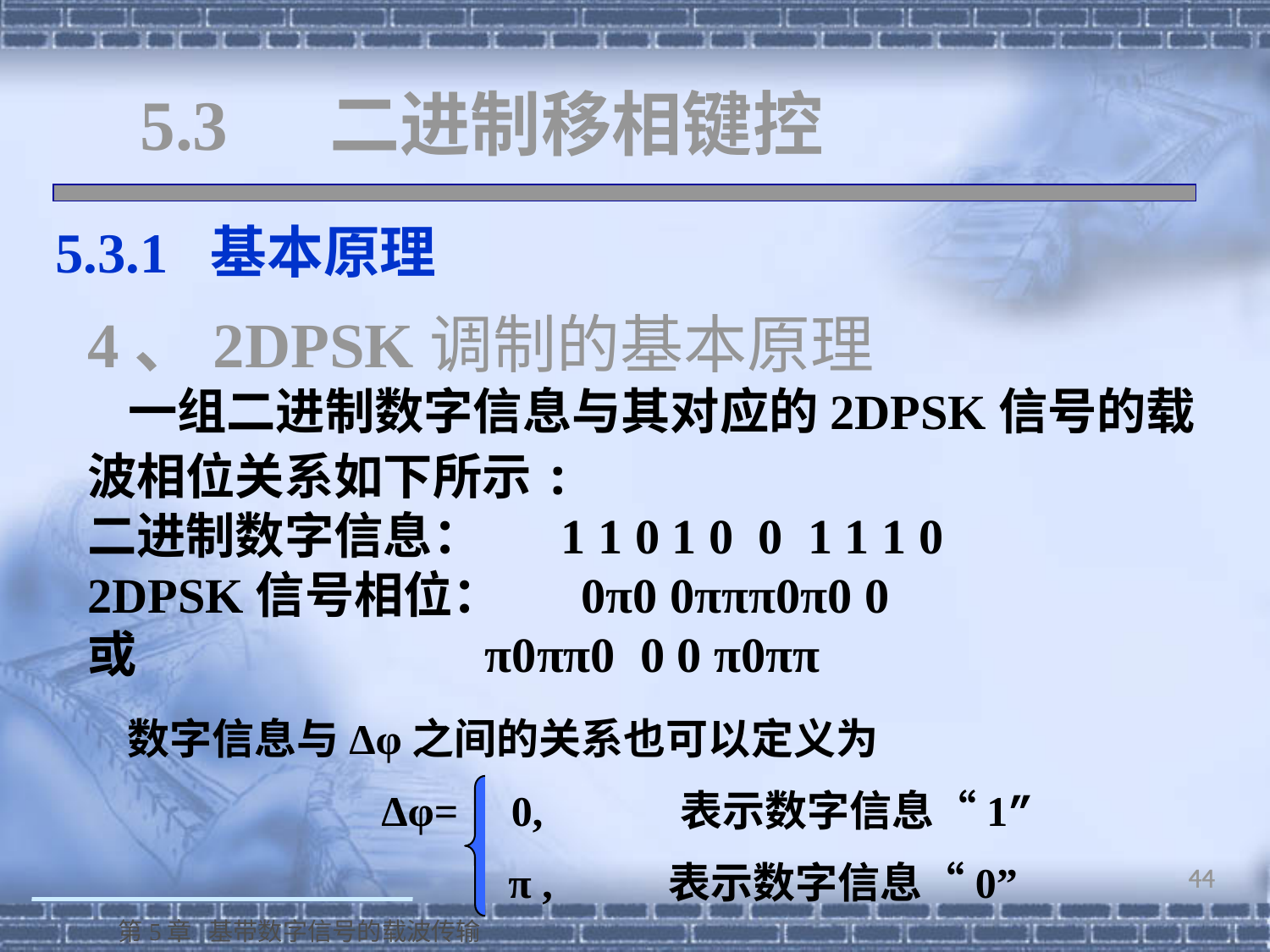

# 5.3  二进制移相键控
   5.3.1  基本原理

4、2DPSK调制的基本原理
  一组二进制数字信息与其对应的2DPSK信号的载波相位关系如下所示:
二进制数字信息：      1 1 0 1 0  0  1 1 1 0
2DPSK信号相位：      0π0 0πππ0π0 0
或                              π0ππ0  0 0 π0ππ

数字信息与Δφ之间的关系也可以定义为
                        Δφ=     0,            表示数字信息“1”
                                    π ,          表示数字信息“0”

44